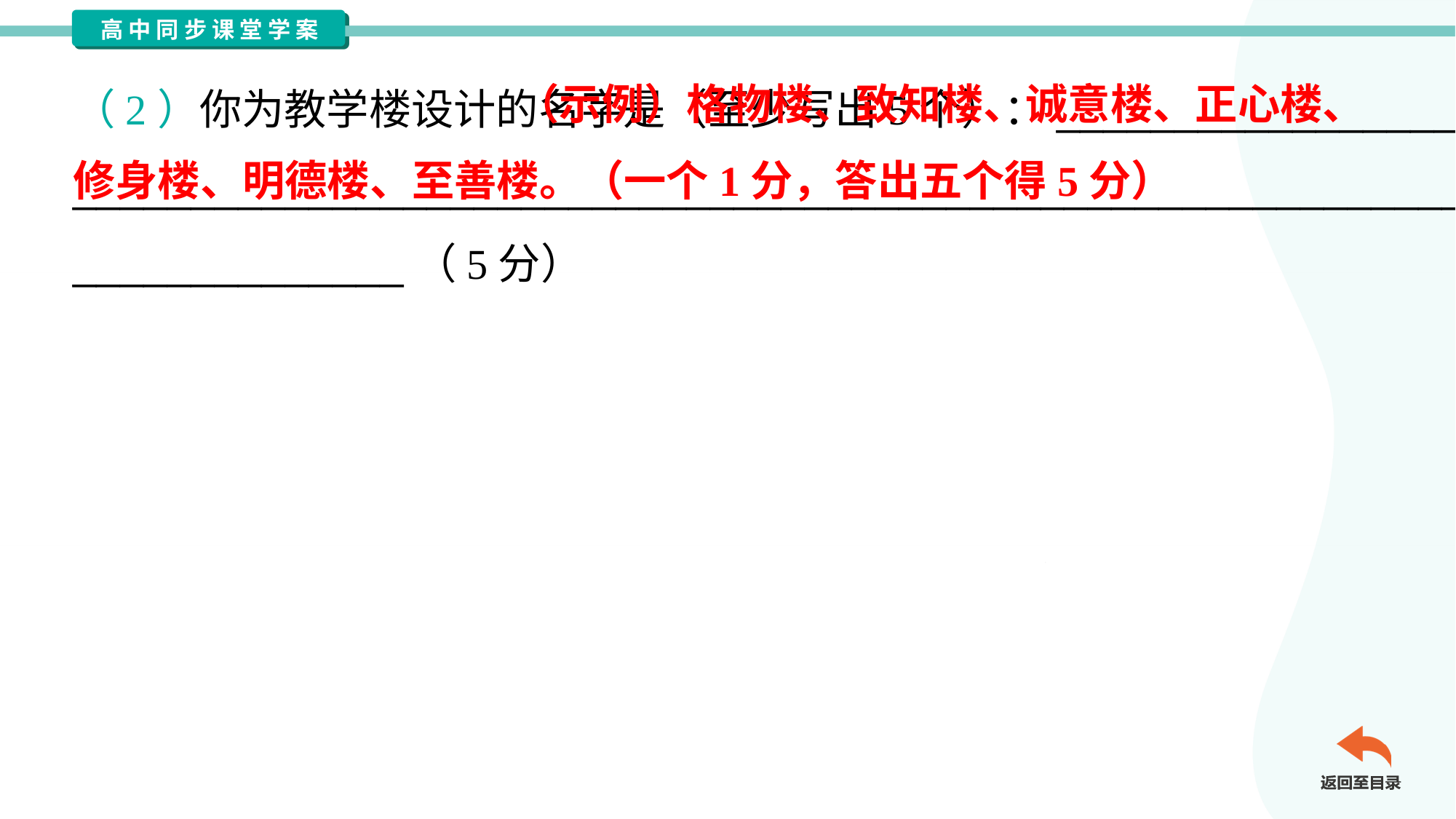

（示例）格物楼、致知楼、诚意楼、正心楼、修身楼、明德楼、至善楼。（一个1分，答出五个得5分）
（2）你为教学楼设计的名字是（至少写出5个）：_________________
_____________________________________________________________
______________（5分）